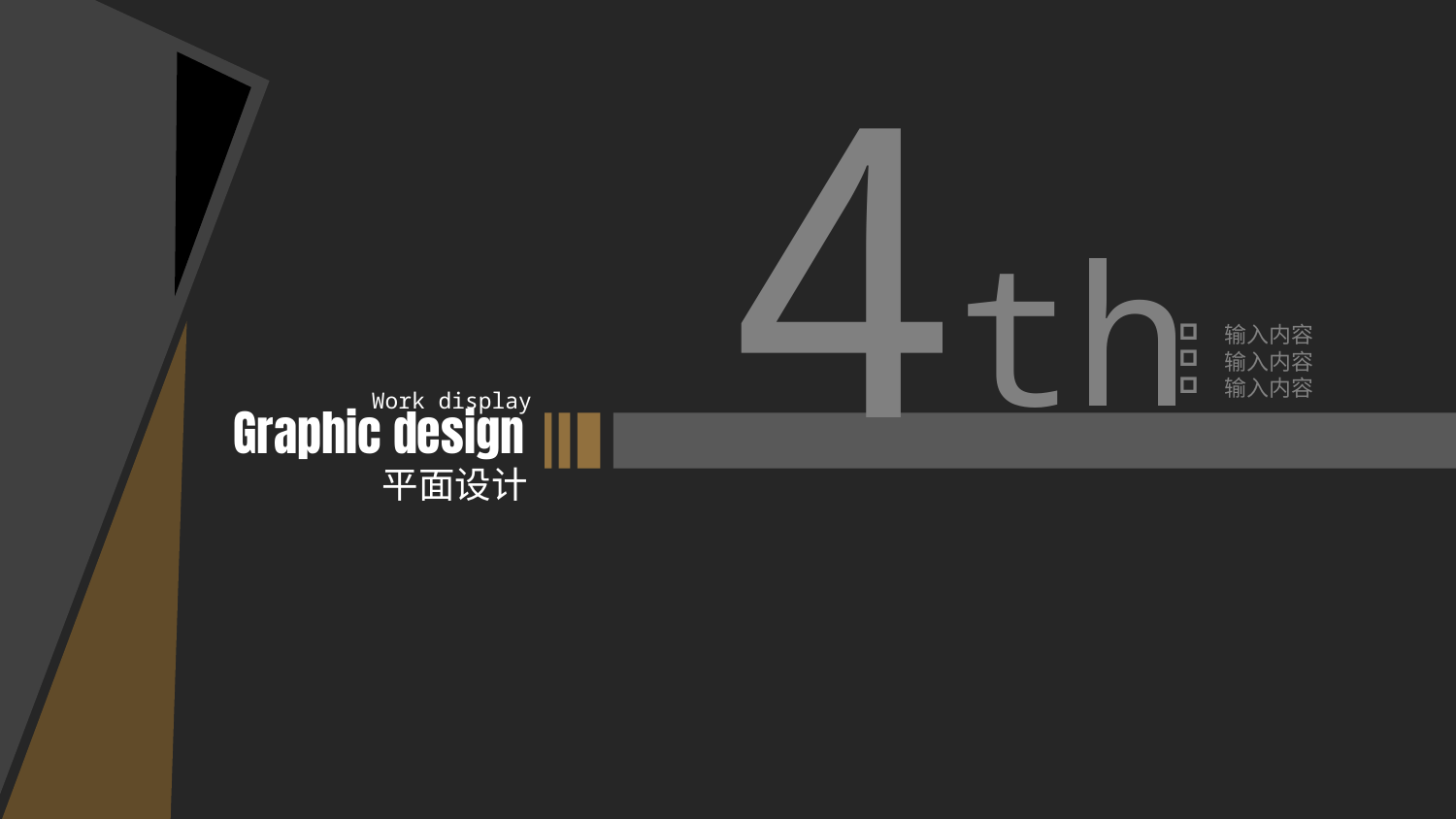

4

th
输入内容
输入内容
输入内容

Work display
Graphic design

平面设计